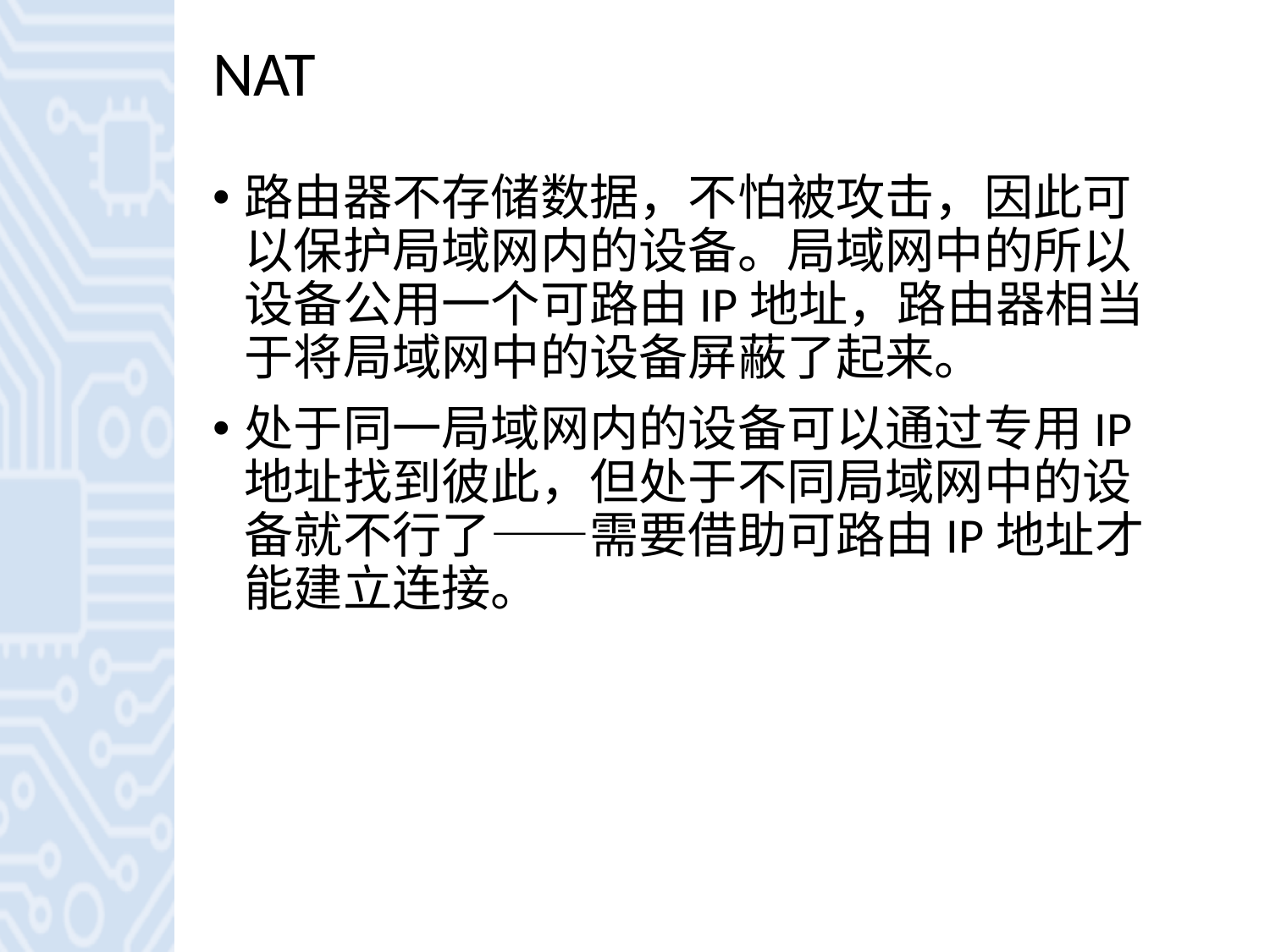

# NAT
路由器不存储数据，不怕被攻击，因此可以保护局域网内的设备。局域网中的所以设备公用一个可路由IP地址，路由器相当于将局域网中的设备屏蔽了起来。
处于同一局域网内的设备可以通过专用IP地址找到彼此，但处于不同局域网中的设备就不行了——需要借助可路由IP地址才能建立连接。